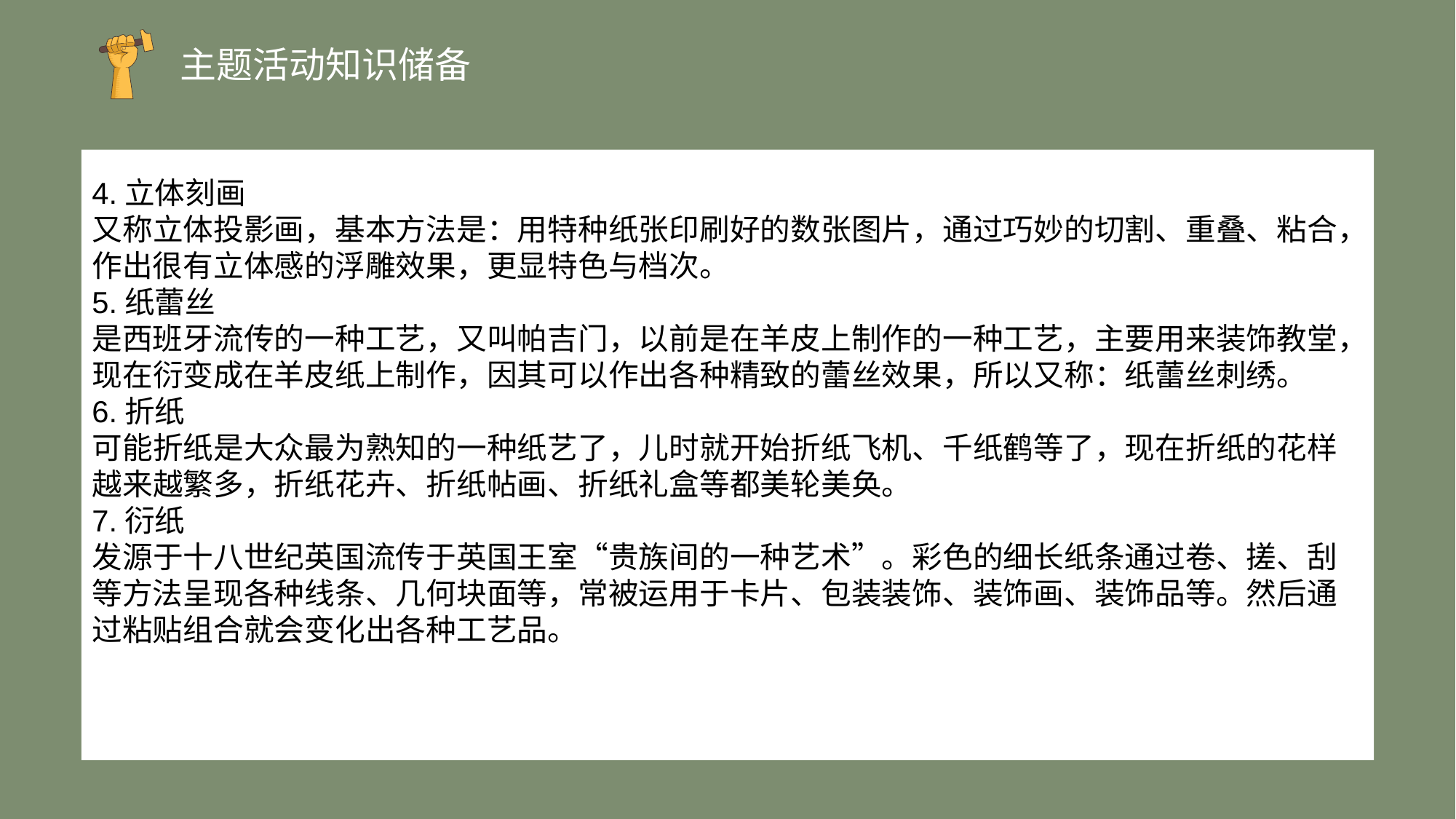

主题活动知识储备

4.立体刻画
又称立体投影画，基本方法是：用特种纸张印刷好的数张图片，通过巧妙的切割、重叠、粘合，作出很有立体感的浮雕效果，更显特色与档次。
5.纸蕾丝
是西班牙流传的一种工艺，又叫帕吉门，以前是在羊皮上制作的一种工艺，主要用来装饰教堂，现在衍变成在羊皮纸上制作，因其可以作出各种精致的蕾丝效果，所以又称：纸蕾丝刺绣。
6.折纸
可能折纸是大众最为熟知的一种纸艺了，儿时就开始折纸飞机、千纸鹤等了，现在折纸的花样越来越繁多，折纸花卉、折纸帖画、折纸礼盒等都美轮美奂。
7.衍纸
发源于十八世纪英国流传于英国王室“贵族间的一种艺术”。彩色的细长纸条通过卷、搓、刮等方法呈现各种线条、几何块面等，常被运用于卡片、包装装饰、装饰画、装饰品等。然后通过粘贴组合就会变化出各种工艺品。